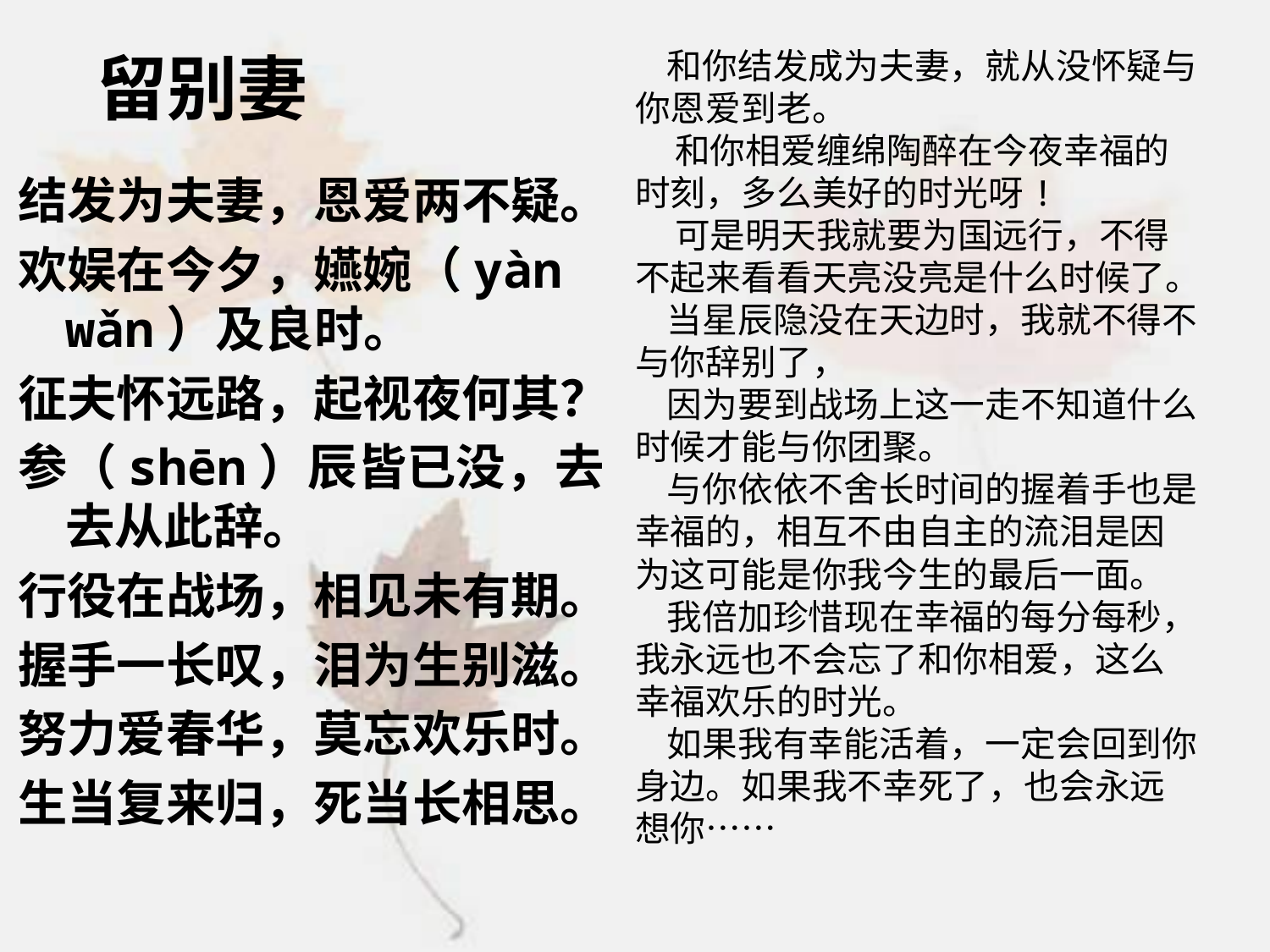

留别妻
   和你结发成为夫妻，就从没怀疑与你恩爱到老。
    和你相爱缠绵陶醉在今夜幸福的时刻，多么美好的时光呀!
    可是明天我就要为国远行，不得不起来看看天亮没亮是什么时候了。
   当星辰隐没在天边时，我就不得不与你辞别了，
   因为要到战场上这一走不知道什么时候才能与你团聚。
   与你依依不舍长时间的握着手也是幸福的，相互不由自主的流泪是因为这可能是你我今生的最后一面。
   我倍加珍惜现在幸福的每分每秒，我永远也不会忘了和你相爱，这么幸福欢乐的时光。
   如果我有幸能活着，一定会回到你身边。如果我不幸死了，也会永远想你……
结发为夫妻，恩爱两不疑。
欢娱在今夕，嬿婉（yàn wǎn）及良时。
征夫怀远路，起视夜何其？
参（shēn）辰皆已没，去去从此辞。
行役在战场，相见未有期。
握手一长叹，泪为生别滋。
努力爱春华，莫忘欢乐时。
生当复来归，死当长相思。